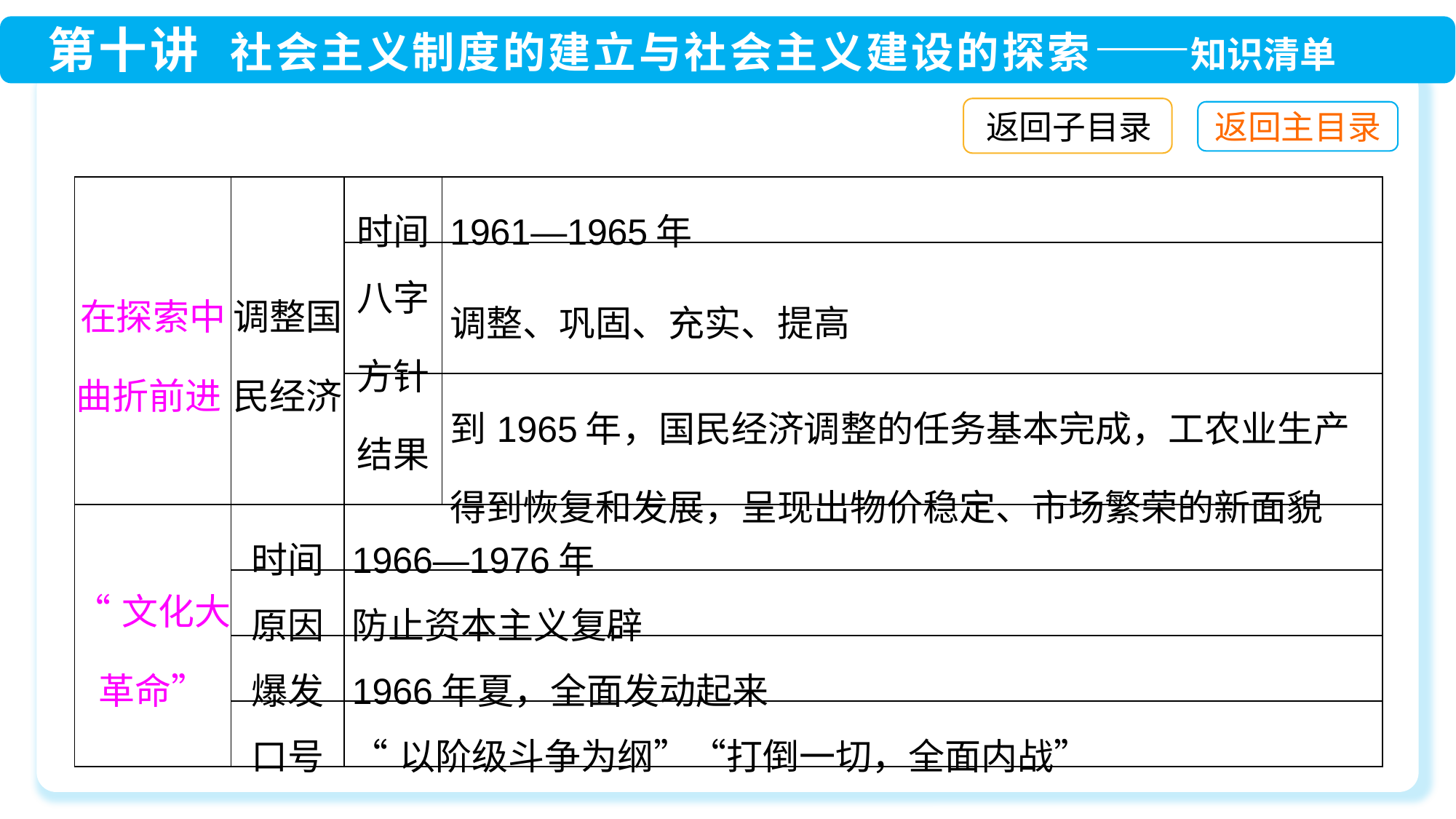

返回子目录
| 在探索中曲折前进 | 调整国民经济 | 时间 | 1961—1965年 |
| --- | --- | --- | --- |
|  |  | 八字 方针 | 调整、巩固、充实、提高 |
|  |  | 结果 | 到1965年，国民经济调整的任务基本完成，工农业生产得到恢复和发展，呈现出物价稳定、市场繁荣的新面貌 |
| “文化大革命” | 时间 | 1966—1976年 |  |
|  | 原因 | 防止资本主义复辟 |  |
|  | 爆发 | 1966年夏，全面发动起来 |  |
|  | 口号 | “以阶级斗争为纲”“打倒一切，全面内战” |  |